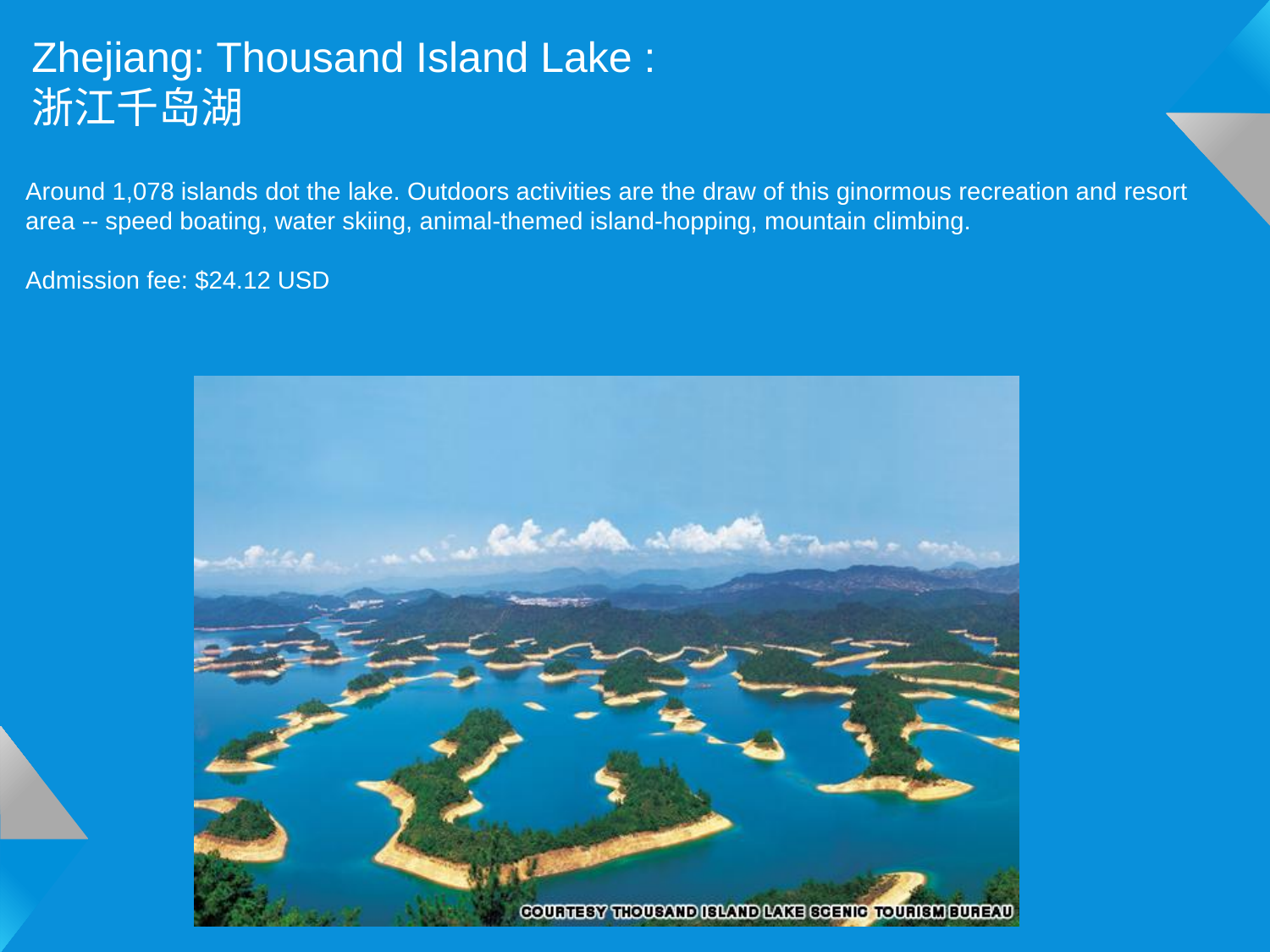

Zhejiang: Thousand Island Lake :
浙江千岛湖

Around 1,078 islands dot the lake. Outdoors activities are the draw of this ginormous recreation and resort area -- speed boating, water skiing, animal-themed island-hopping, mountain climbing.

Admission fee: $24.12 USD